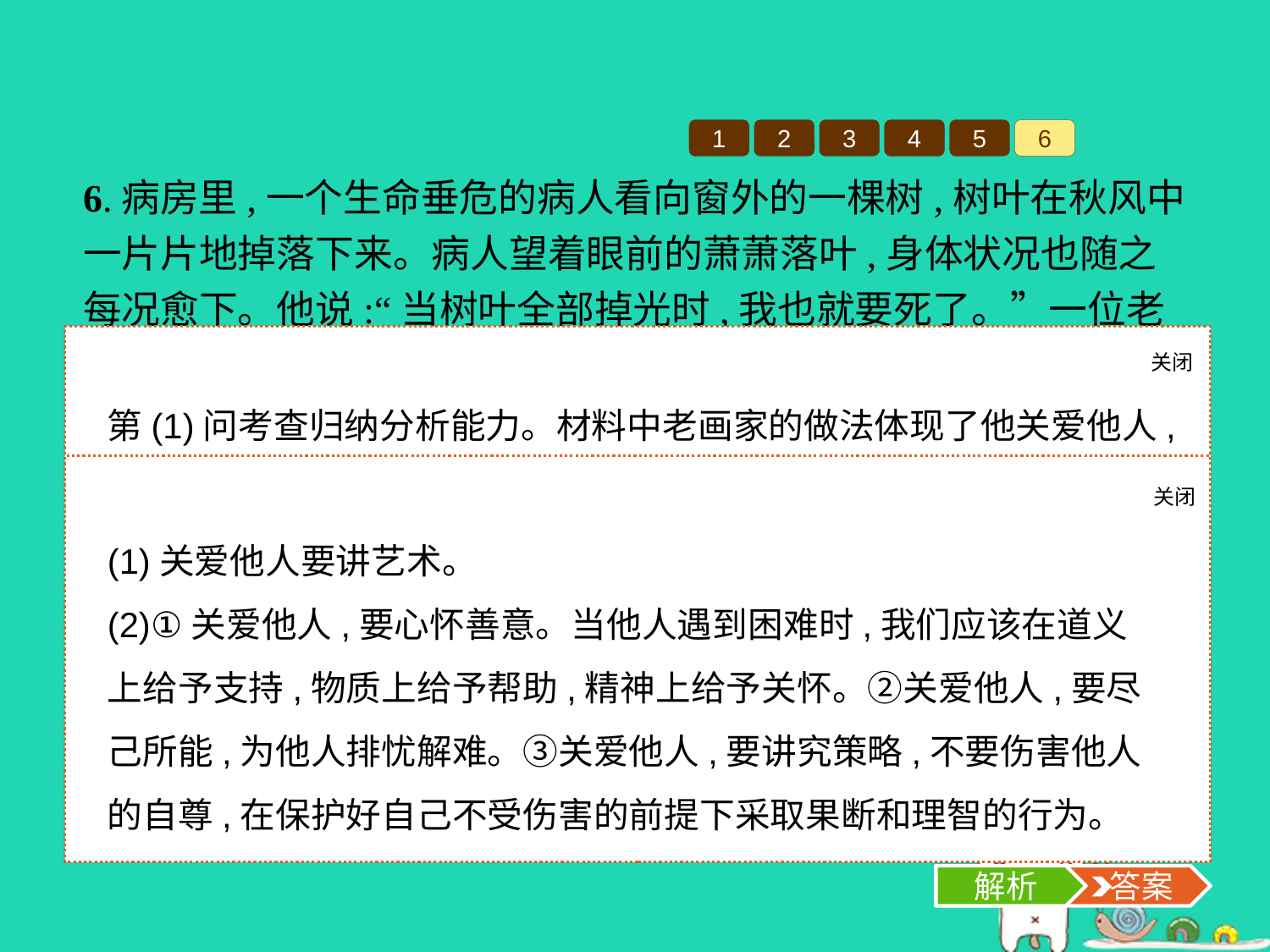

1
2
3
4
5
6
6.病房里,一个生命垂危的病人看向窗外的一棵树,树叶在秋风中一片片地掉落下来。病人望着眼前的萧萧落叶,身体状况也随之每况愈下。他说:“当树叶全部掉光时,我也就要死了。”一位老画家得知后,赶紧用彩笔画了一片叶脉青翠的树叶挂在树枝上。于是这最后一片叶子,始终没掉下来。只因为生命中的这片绿,病人竟奇迹般地活了下来。
(1)材料中老画家的做法给我们什么启示?
(2)生活中,我们应该怎样向这位老画家学习?

关闭
解析

第(1)问考查归纳分析能力。材料中老画家的做法体现了他关爱他人,启示我们关爱他人时要讲艺术。第(2)问考查怎样关爱他人,考查对教材基础知识的掌握。

关闭
解析
  答案

(1)关爱他人要讲艺术。
(2)①关爱他人,要心怀善意。当他人遇到困难时,我们应该在道义上给予支持,物质上给予帮助,精神上给予关怀。②关爱他人,要尽己所能,为他人排忧解难。③关爱他人,要讲究策略,不要伤害他人的自尊,在保护好自己不受伤害的前提下采取果断和理智的行为。
解析
  答案